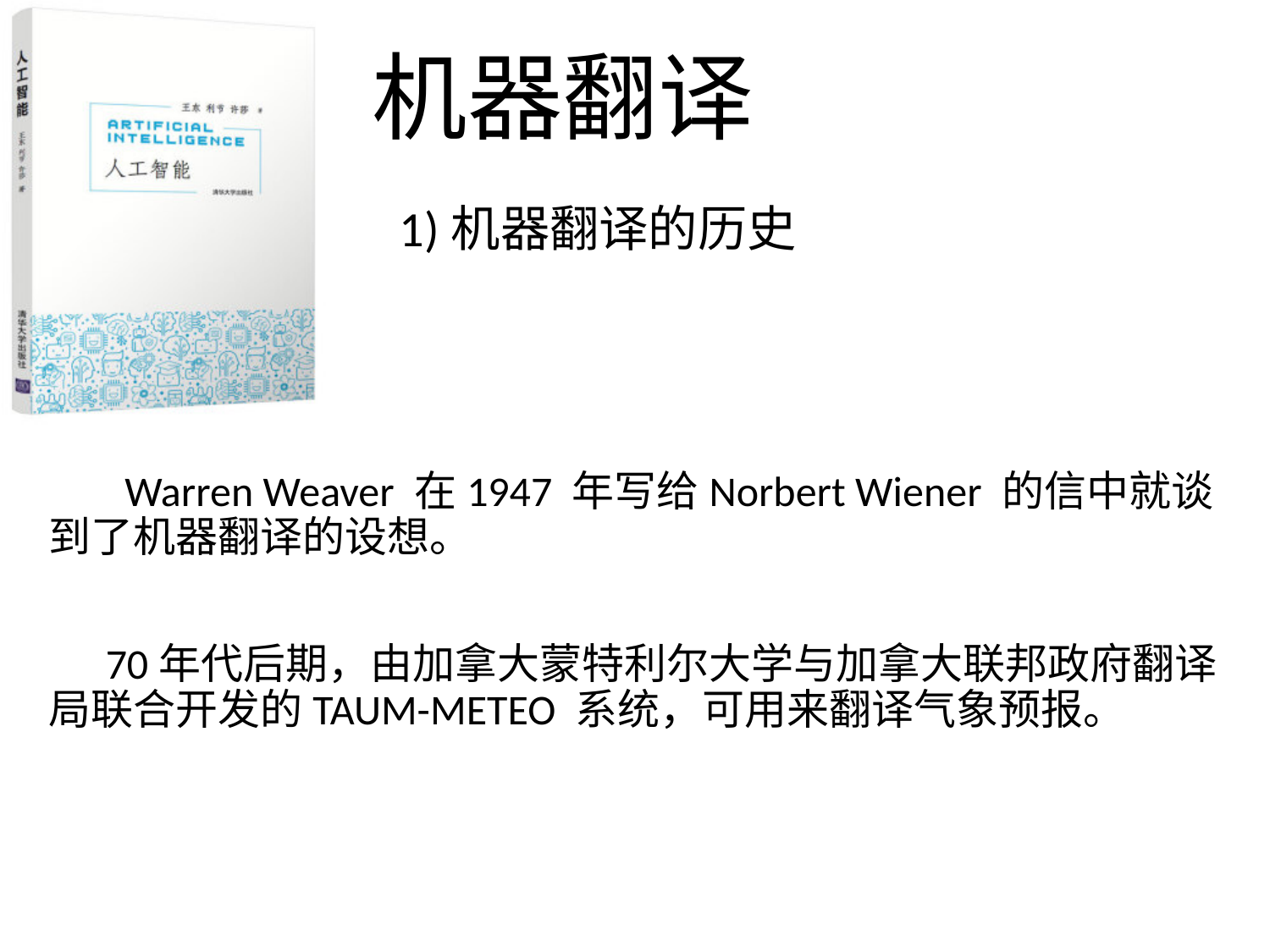

机器翻译
1)机器翻译的历史
        Warren Weaver 在1947 年写给Norbert Wiener 的信中就谈到了机器翻译的设想。

      70年代后期，由加拿大蒙特利尔大学与加拿大联邦政府翻译局联合开发的TAUM-METEO 系统，可用来翻译气象预报。